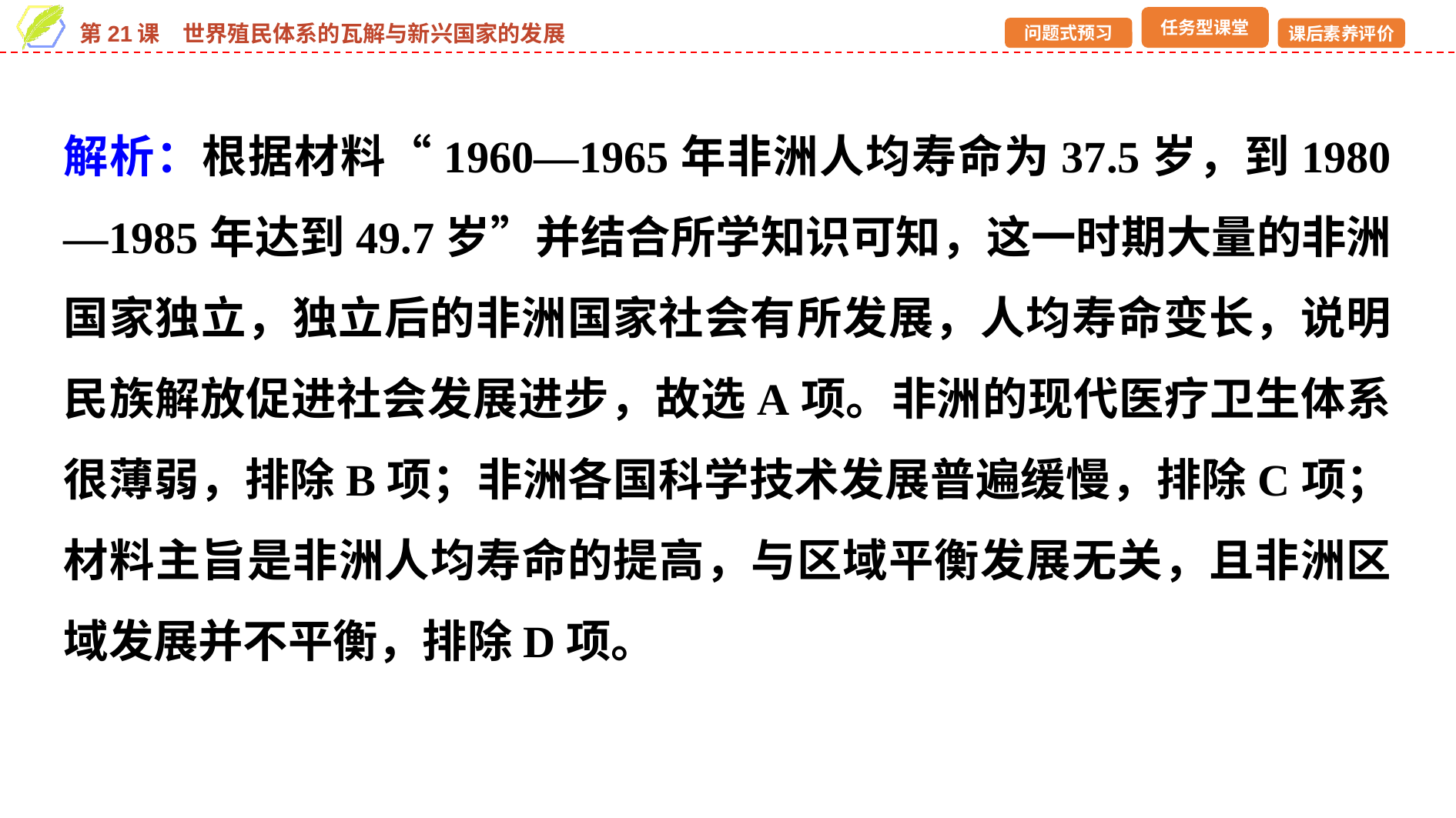

解析：根据材料“1960—1965年非洲人均寿命为37.5岁，到1980—1985年达到49.7岁”并结合所学知识可知，这一时期大量的非洲国家独立，独立后的非洲国家社会有所发展，人均寿命变长，说明民族解放促进社会发展进步，故选A项。非洲的现代医疗卫生体系很薄弱，排除B项；非洲各国科学技术发展普遍缓慢，排除C项；材料主旨是非洲人均寿命的提高，与区域平衡发展无关，且非洲区域发展并不平衡，排除D项。